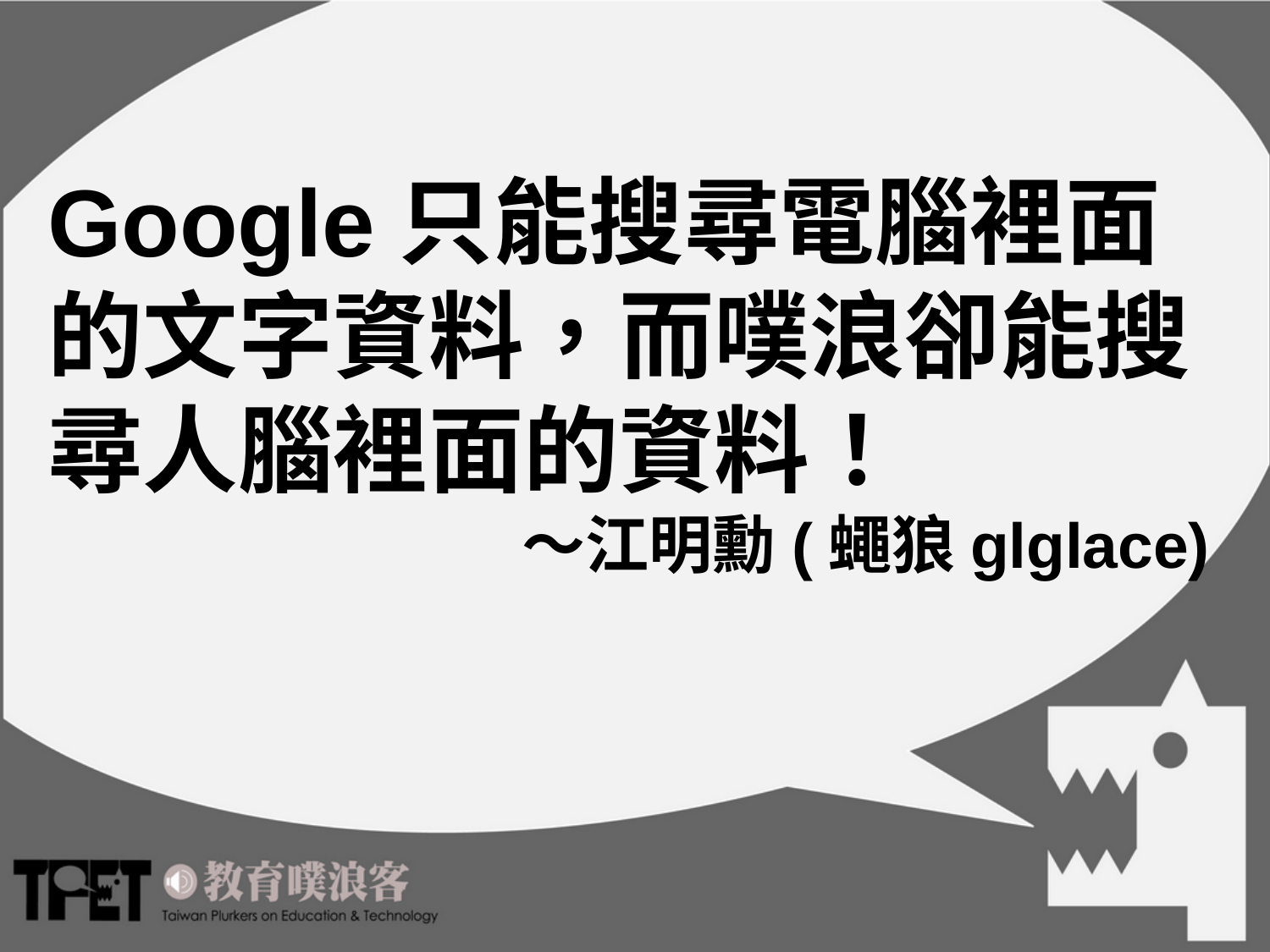

# Google只能搜尋電腦裡面的文字資料，而噗浪卻能搜尋人腦裡面的資料！ ～江明勳(蠅狼glglace)